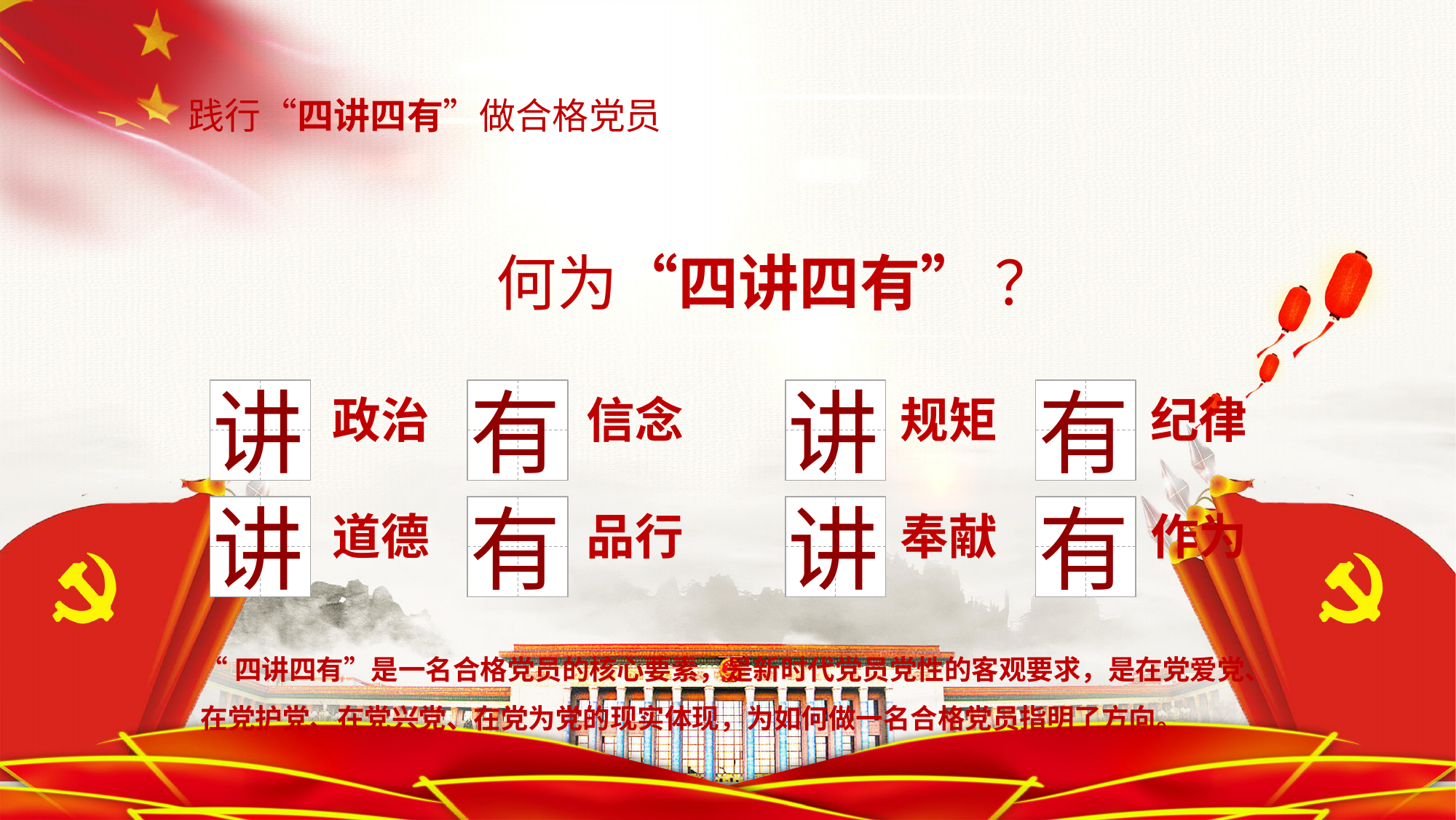

践行“四讲四有”做合格党员
何为“四讲四有” ？
讲

有

讲

有

政治
信念
规矩
纪律
讲

有

讲

有

道德
品行
奉献
作为
“四讲四有”是一名合格党员的核心要素，是新时代党员党性的客观要求，是在党爱党、在党护党、在党兴党、在党为党的现实体现，为如何做一名合格党员指明了方向。